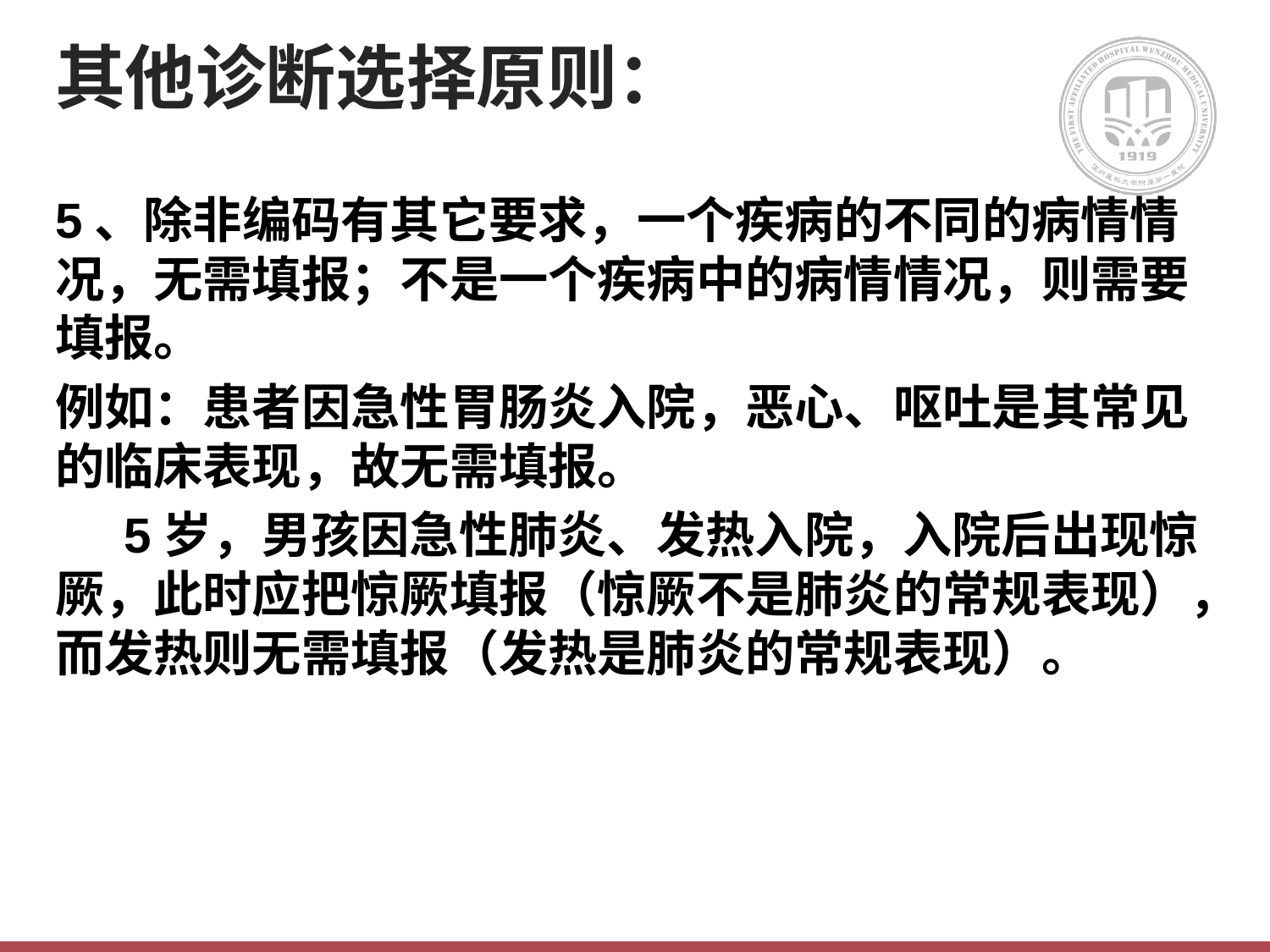

# 其他诊断选择原则：
5、除非编码有其它要求，一个疾病的不同的病情情况，无需填报；不是一个疾病中的病情情况，则需要填报。
例如：患者因急性胃肠炎入院，恶心、呕吐是其常见的临床表现，故无需填报。
     5岁，男孩因急性肺炎、发热入院，入院后出现惊厥，此时应把惊厥填报（惊厥不是肺炎的常规表现），而发热则无需填报（发热是肺炎的常规表现）。